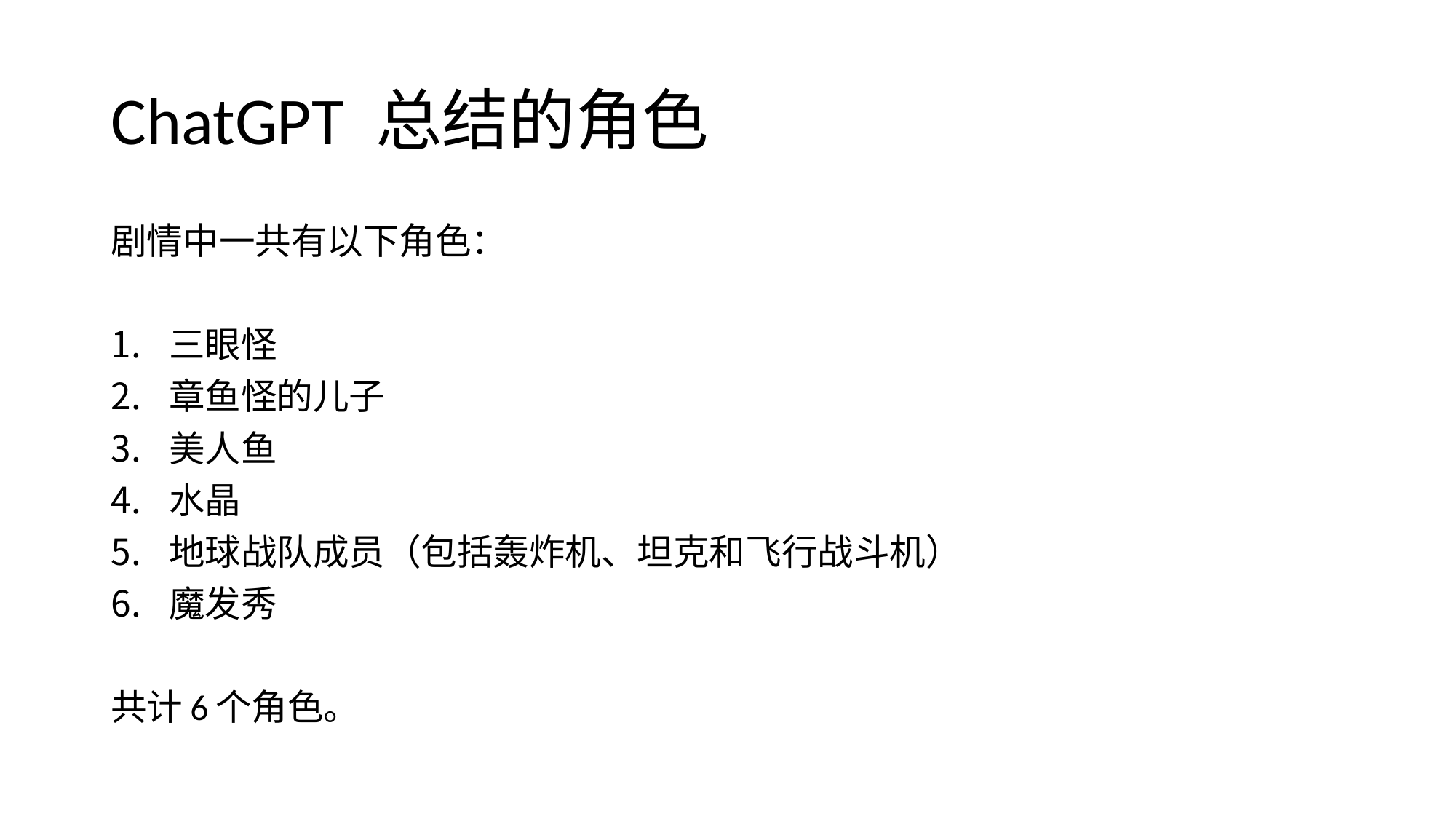

# ChatGPT 总结的角色
剧情中一共有以下角色：

三眼怪
章鱼怪的儿子
美人鱼
水晶
地球战队成员（包括轰炸机、坦克和飞行战斗机）
魔发秀

共计6个角色。